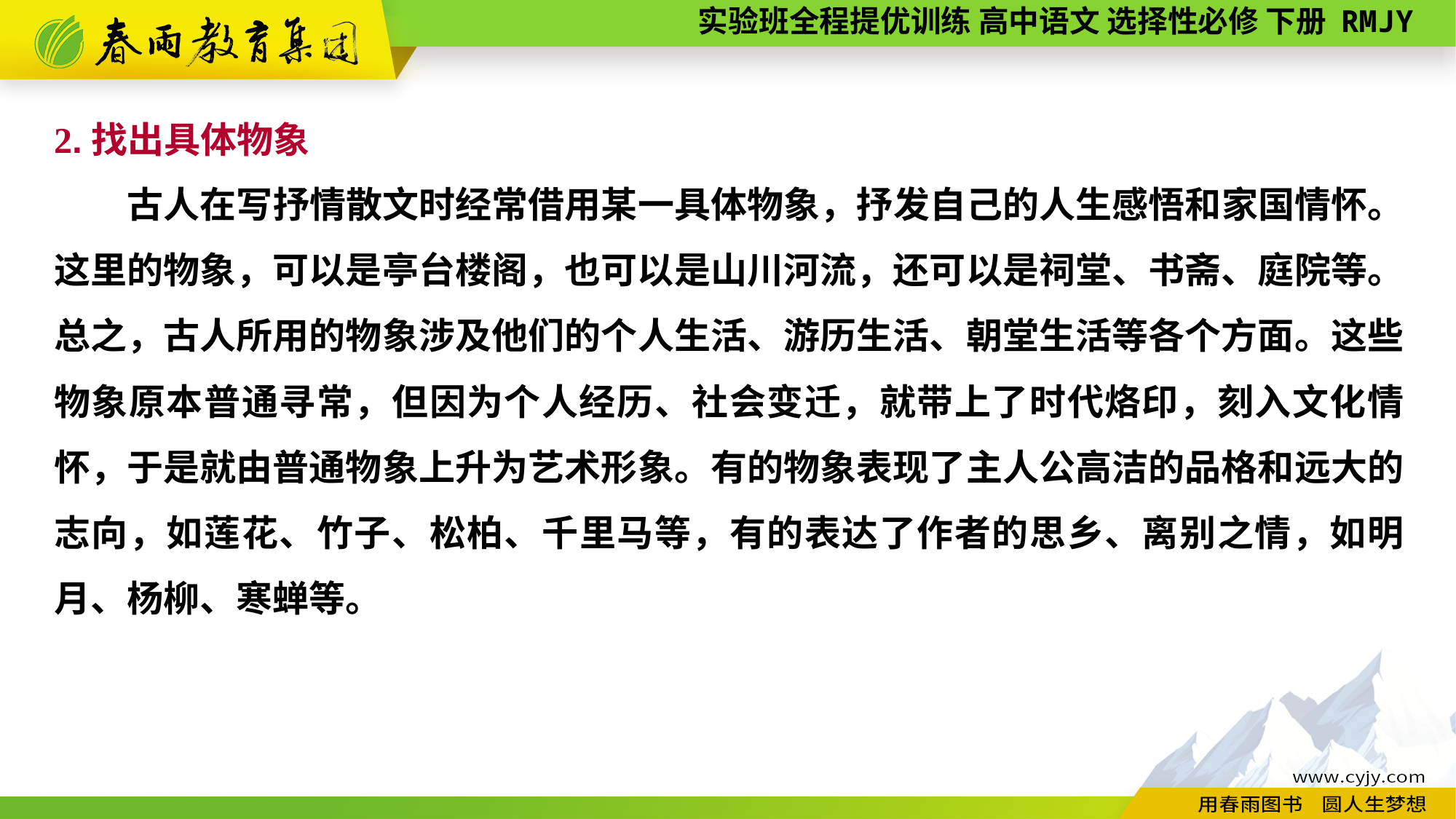

2.找出具体物象
古人在写抒情散文时经常借用某一具体物象，抒发自己的人生感悟和家国情怀。这里的物象，可以是亭台楼阁，也可以是山川河流，还可以是祠堂、书斋、庭院等。总之，古人所用的物象涉及他们的个人生活、游历生活、朝堂生活等各个方面。这些物象原本普通寻常，但因为个人经历、社会变迁，就带上了时代烙印，刻入文化情怀，于是就由普通物象上升为艺术形象。有的物象表现了主人公高洁的品格和远大的志向，如莲花、竹子、松柏、千里马等，有的表达了作者的思乡、离别之情，如明月、杨柳、寒蝉等。